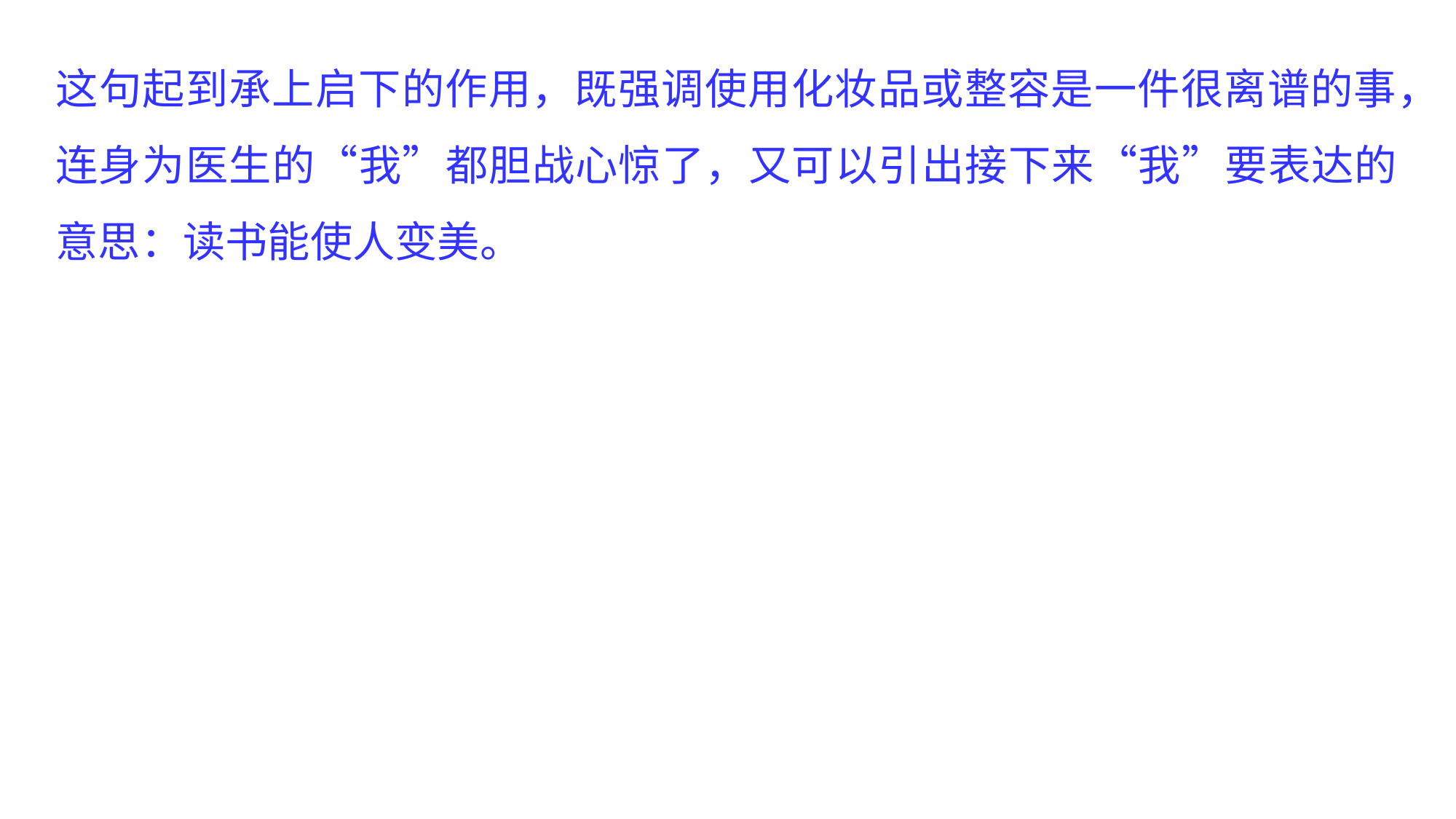

这句起到承上启下的作用，既强调使用化妆品或整容是一件很离谱的事，连身为医生的“我”都胆战心惊了，又可以引出接下来“我”要表达的意思：读书能使人变美。